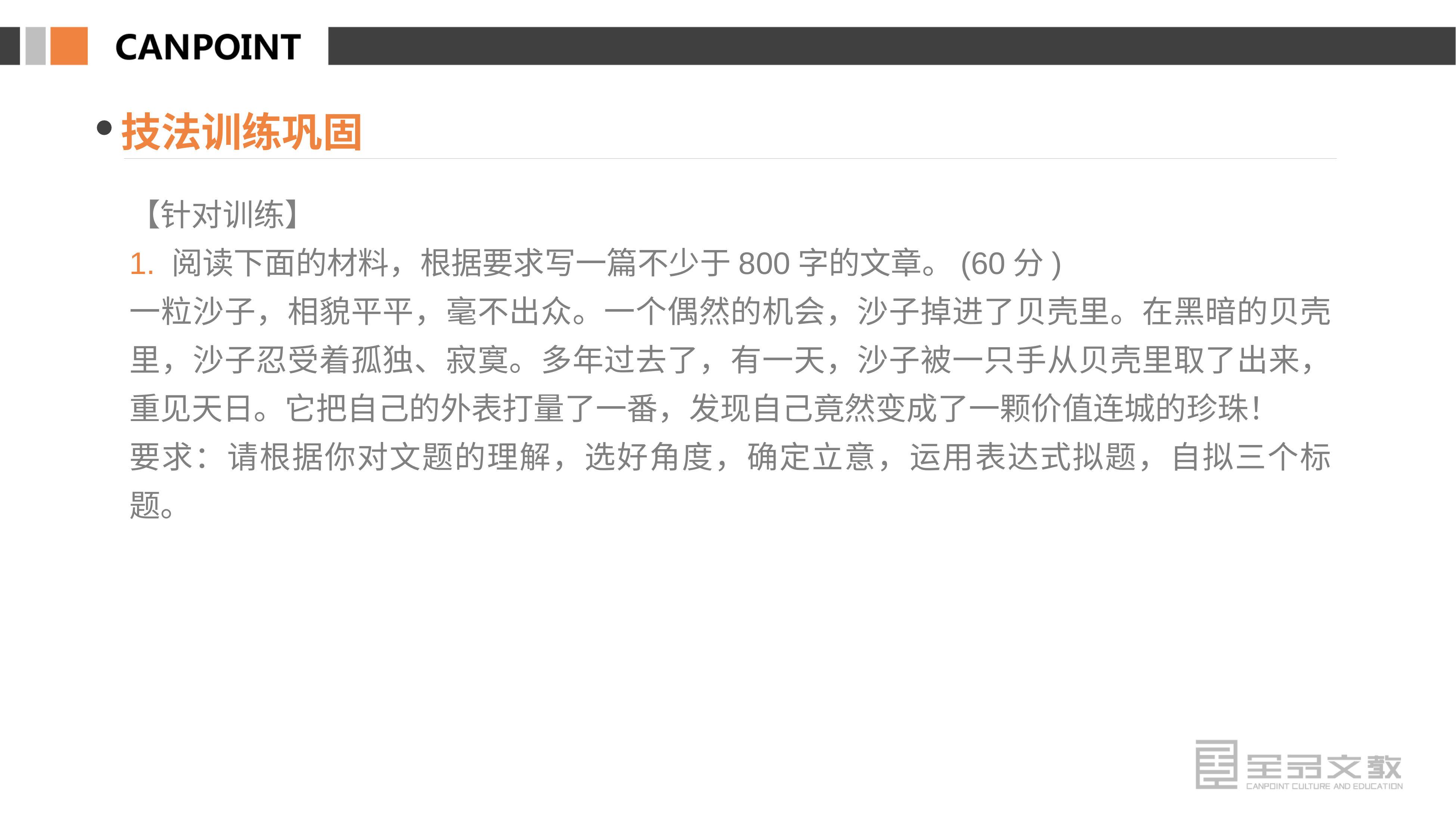

技法训练巩固

【针对训练】
1. 阅读下面的材料，根据要求写一篇不少于800字的文章。(60分)
一粒沙子，相貌平平，毫不出众。一个偶然的机会，沙子掉进了贝壳里。在黑暗的贝壳里，沙子忍受着孤独、寂寞。多年过去了，有一天，沙子被一只手从贝壳里取了出来，重见天日。它把自己的外表打量了一番，发现自己竟然变成了一颗价值连城的珍珠！
要求：请根据你对文题的理解，选好角度，确定立意，运用表达式拟题，自拟三个标题。